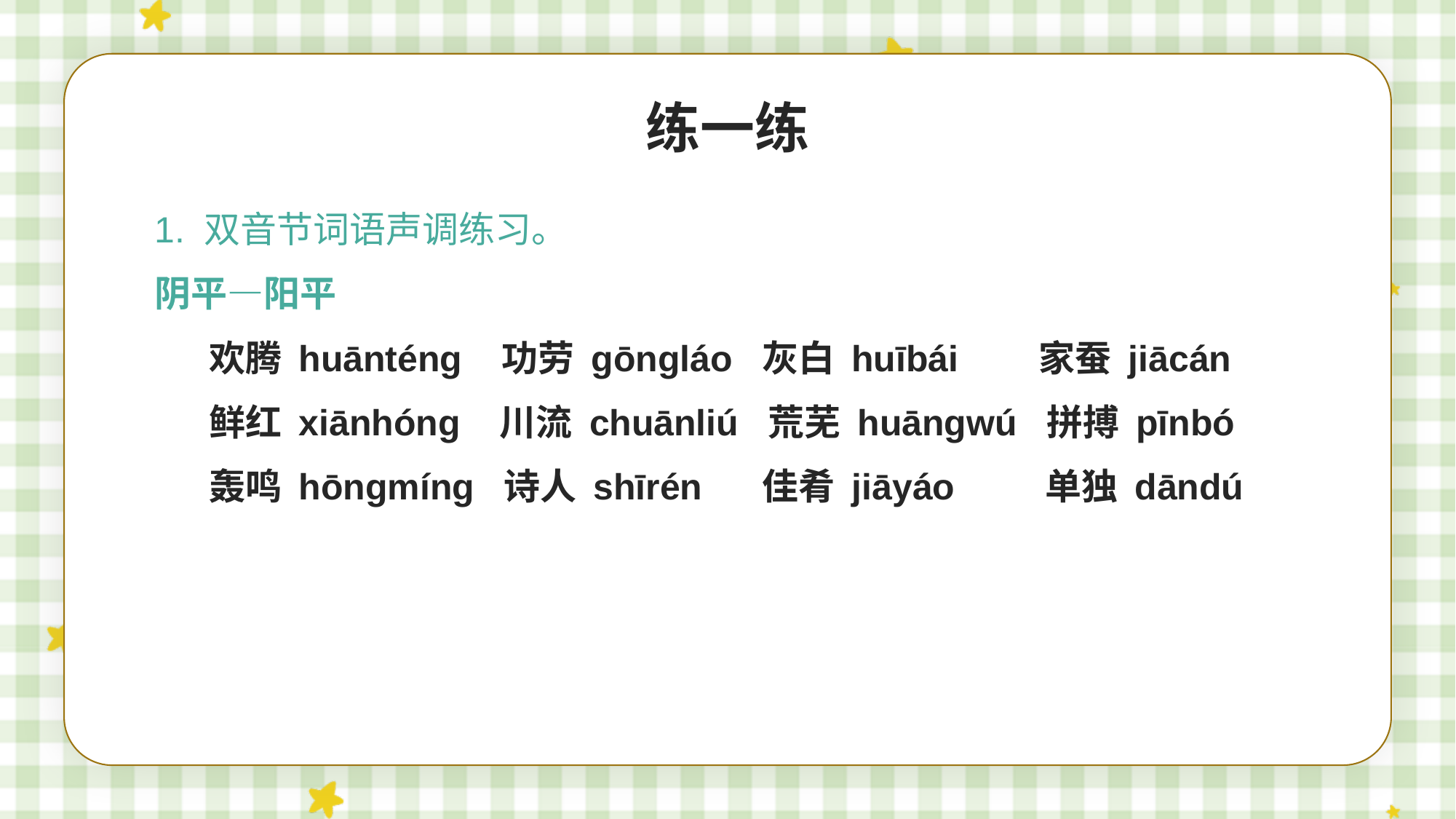

练一练
1. 双音节词语声调练习。
阴平—阳平
欢腾 huānténg   功劳 gōngláo  灰白 huībái       家蚕 jiācán
鲜红 xiānhóng   川流 chuānliú  荒芜 huāngwú  拼搏 pīnbó
轰鸣 hōngmíng  诗人 shīrén     佳肴 jiāyáo        单独 dāndú